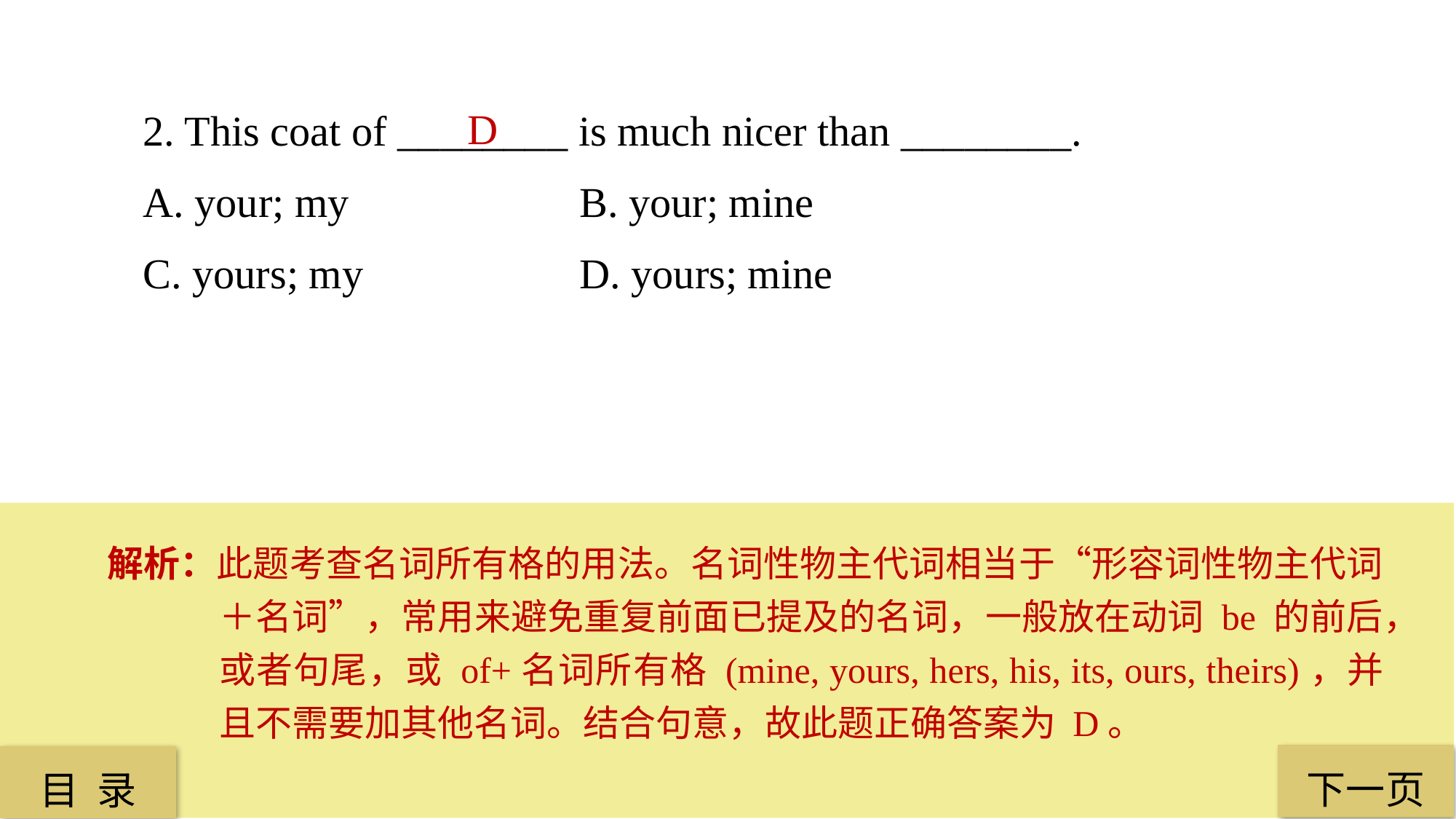

2. This coat of ________ is much nicer than ________.
A. your; my 			B. your; mine
C. yours; my 		D. yours; mine
D
解析：此题考查名词所有格的用法。名词性物主代词相当于“形容词性物主代词＋名词”，常用来避免重复前面已提及的名词，一般放在动词 be 的前后，或者句尾，或 of+名词所有格 (mine, yours, hers, his, its, ours, theirs)，并且不需要加其他名词。结合句意，故此题正确答案为 D。